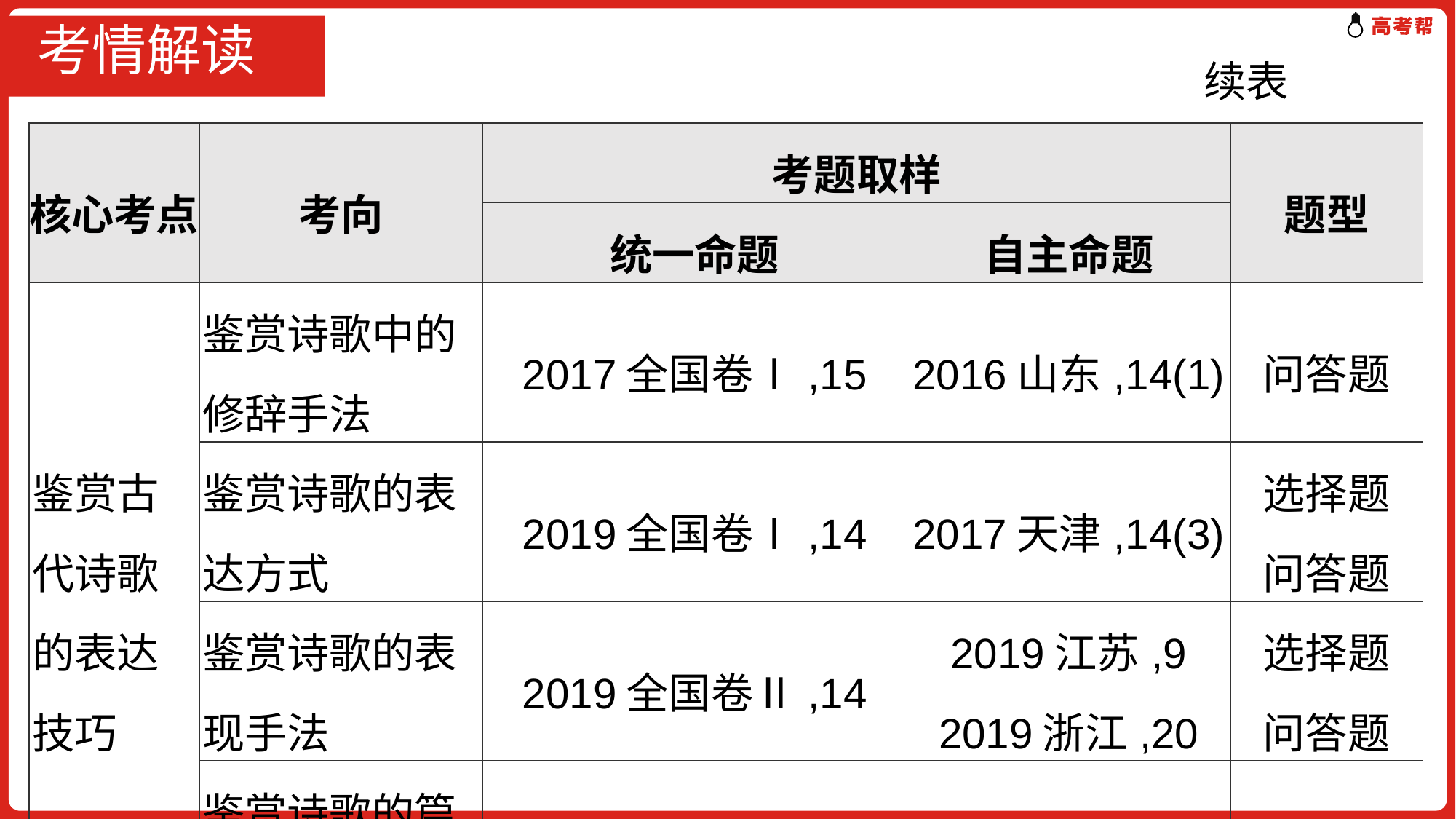

# 考情解读
续表
| 核心考点 | 考向 | 考题取样 |  | 题型 |
| --- | --- | --- | --- | --- |
|  |  | 统一命题 | 自主命题 |  |
| 鉴赏古代诗歌的表达技巧 | 鉴赏诗歌中的修辞手法 | 2017全国卷Ⅰ,15 | 2016山东,14(1) | 问答题 |
|  | 鉴赏诗歌的表达方式 | 2019全国卷Ⅰ,14 | 2017天津,14(3) | 选择题 问答题 |
|  | 鉴赏诗歌的表现手法 | 2019全国卷Ⅱ,14 | 2019江苏,9 2019浙江,20 | 选择题 问答题 |
|  | 鉴赏诗歌的篇章结构 | 2019全国卷Ⅱ,15 |  | 问答题 |